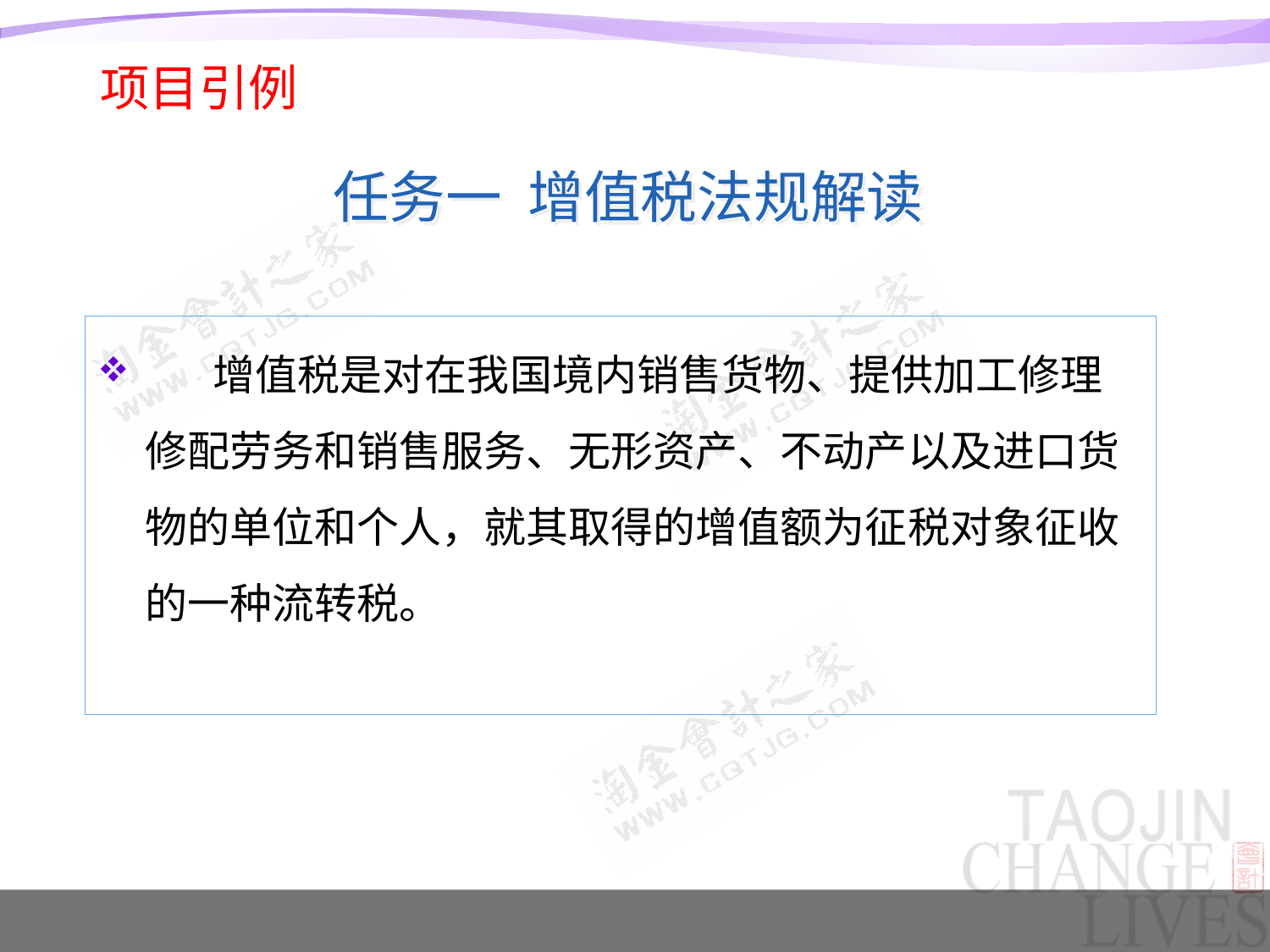

项目引例
# 任务一  增值税法规解读
       增值税是对在我国境内销售货物、提供加工修理修配劳务和销售服务、无形资产、不动产以及进口货物的单位和个人，就其取得的增值额为征税对象征收的一种流转税。